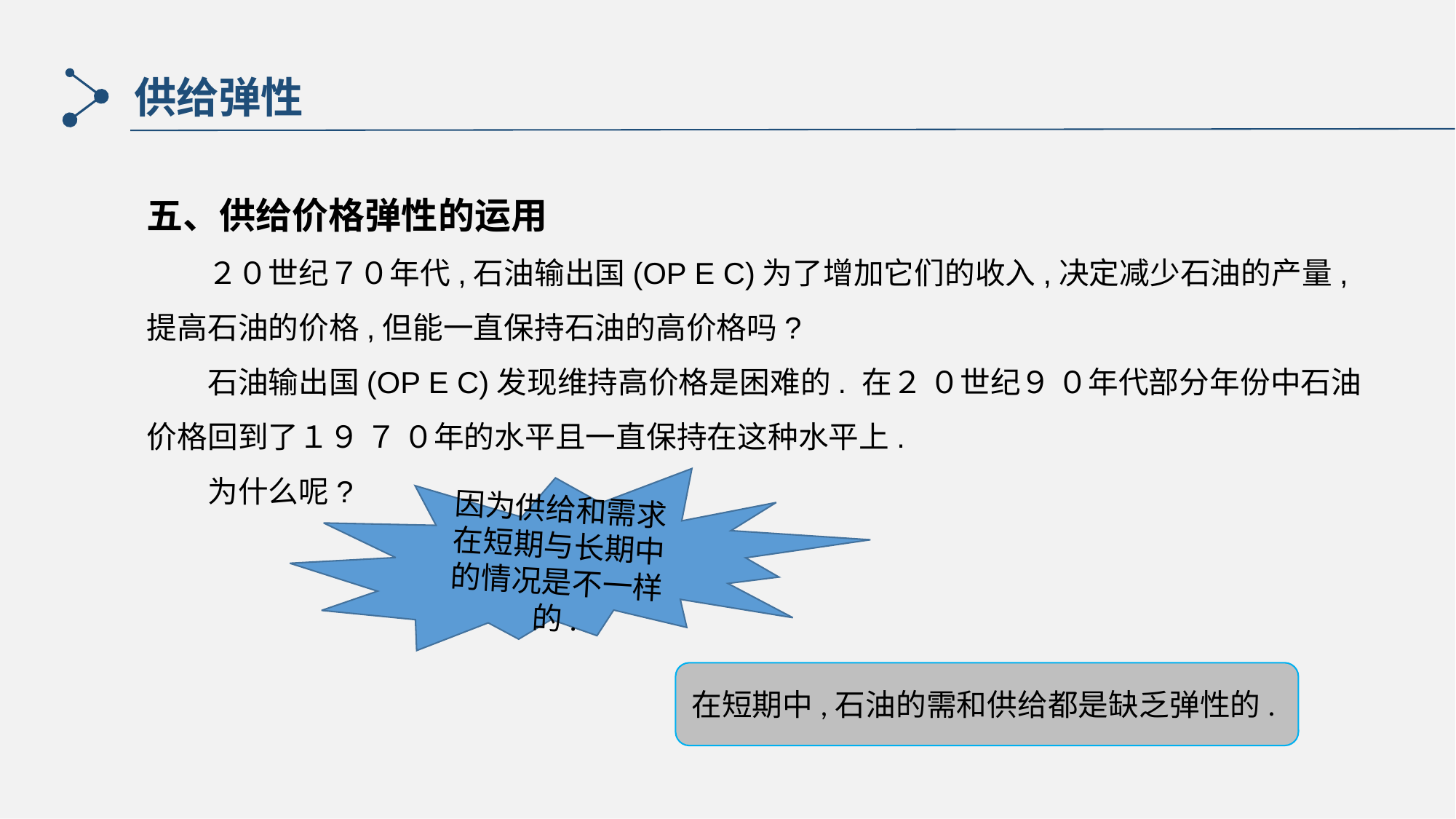

供给弹性
五、供给价格弹性的运用
 　　２０世纪７０年代,石油输出国(OP E C)为了增加它们的收入,决定减少石油的产量,提高石油的价格,但能一直保持石油的高价格吗?
　　石油输出国(OP E C)发现维持高价格是困难的. 在２ ０世纪９ ０年代部分年份中石油价格回到了１９ ７ ０年的水平且一直保持在这种水平上.
　　为什么呢?
因为供给和需求在短期与长期中的情况是不一样的.
在短期中,石油的需和供给都是缺乏弹性的.